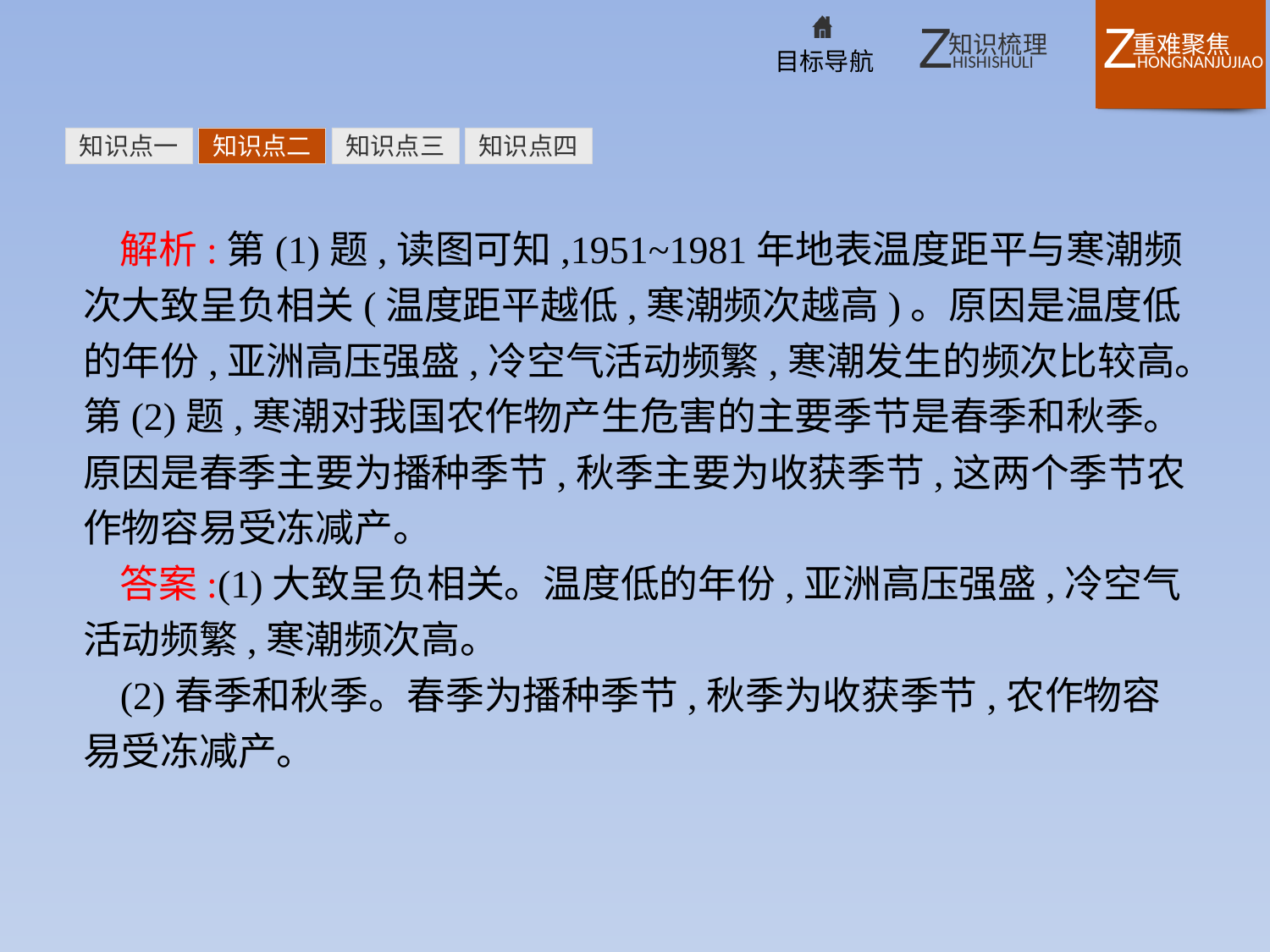

知识点一
知识点二
知识点三
知识点四
解析:第(1)题,读图可知,1951~1981年地表温度距平与寒潮频次大致呈负相关(温度距平越低,寒潮频次越高)。原因是温度低的年份,亚洲高压强盛,冷空气活动频繁,寒潮发生的频次比较高。第(2)题,寒潮对我国农作物产生危害的主要季节是春季和秋季。原因是春季主要为播种季节,秋季主要为收获季节,这两个季节农作物容易受冻减产。
答案:(1)大致呈负相关。温度低的年份,亚洲高压强盛,冷空气活动频繁,寒潮频次高。
(2)春季和秋季。春季为播种季节,秋季为收获季节,农作物容易受冻减产。